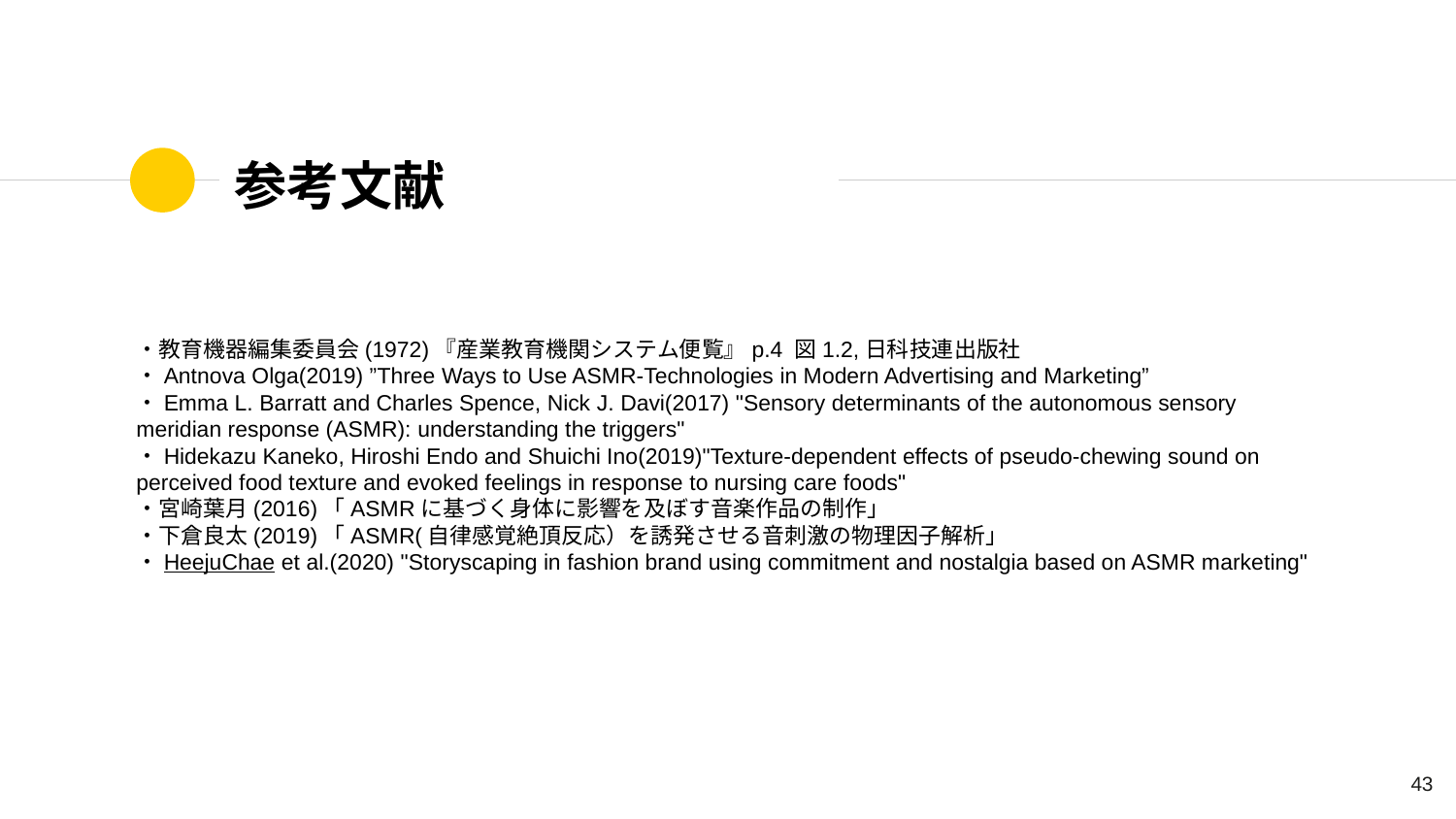

# 参考文献

・教育機器編集委員会(1972)『産業教育機関システム便覧』p.4 図1.2,日科技連出版社
・Antnova Olga(2019) ”Three Ways to Use ASMR-Technologies in Modern Advertising and Marketing”
・Emma L. Barratt and Charles Spence, Nick J. Davi(2017) "Sensory determinants of the autonomous sensory meridian response (ASMR): understanding the triggers"
・Hidekazu Kaneko, Hiroshi Endo and Shuichi Ino(2019)"Texture-dependent effects of pseudo-chewing sound on perceived food texture and evoked feelings in response to nursing care foods"
・宮崎葉月(2016)「ASMRに基づく身体に影響を及ぼす音楽作品の制作」
・下倉良太(2019)「ASMR(自律感覚絶頂反応）を誘発させる音刺激の物理因子解析」
・HeejuChae et al.(2020) "Storyscaping in fashion brand using commitment and nostalgia based on ASMR marketing"

43